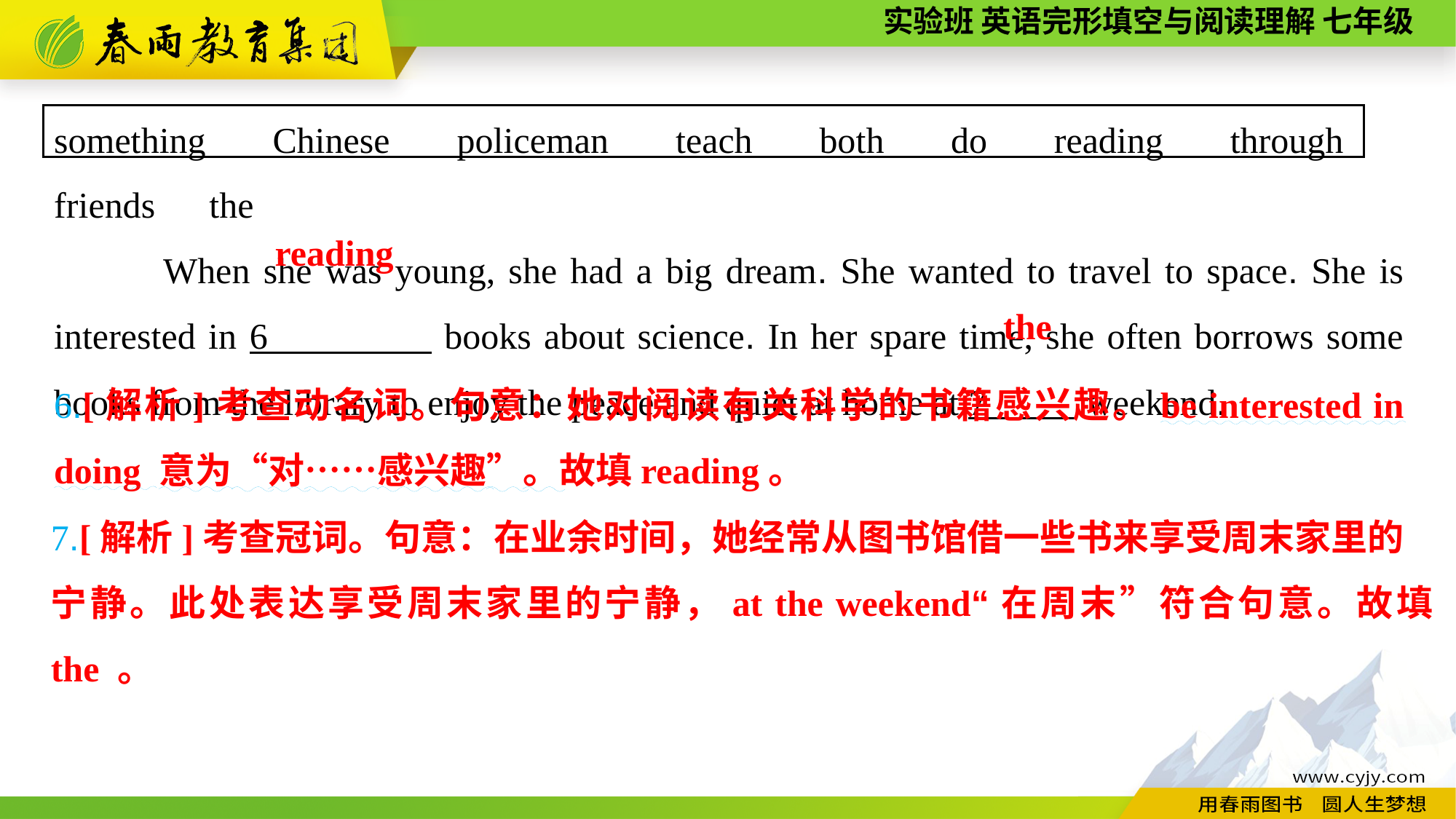

something　Chinese　policeman　teach　both　do　reading　through　friends　the
When she was young, she had a big dream. She wanted to travel to space. She is interested in 6              books about science. In her spare time, she often borrows some books from the library to enjoy the peace and quiet at home at 7           weekend.

reading
the
6.[解析]考查动名词。句意：她对阅读有关科学的书籍感兴趣。be interested in doing 意为“对……感兴趣”。故填reading。
7.[解析]考查冠词。句意：在业余时间，她经常从图书馆借一些书来享受周末家里的
宁静。此处表达享受周末家里的宁静，at the weekend“在周末”符合句意。故填the 。